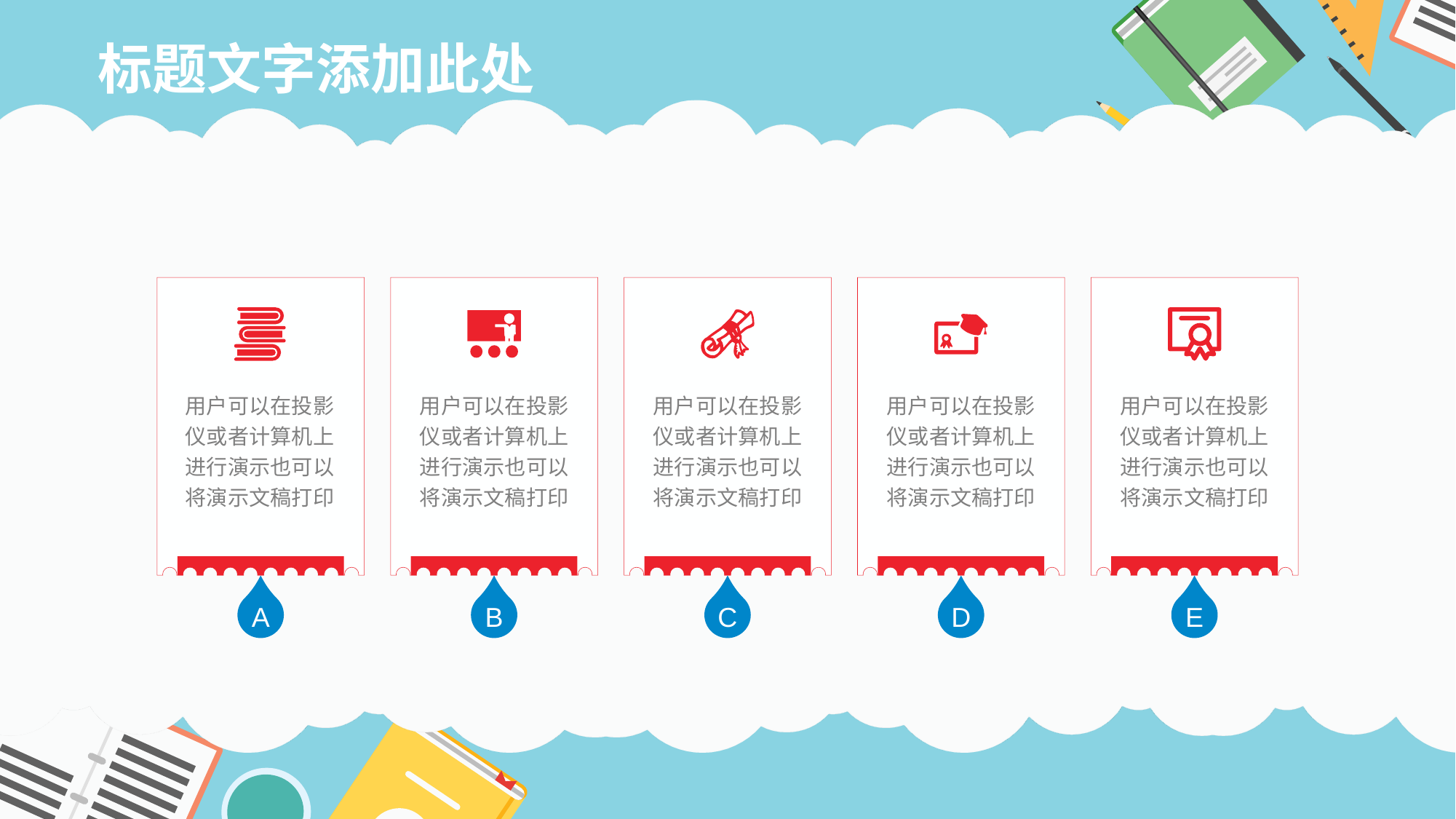

标题文字添加此处

用户可以在投影仪或者计算机上进行演示也可以将演示文稿打印

A

用户可以在投影仪或者计算机上进行演示也可以将演示文稿打印

B

用户可以在投影仪或者计算机上进行演示也可以将演示文稿打印

C

用户可以在投影仪或者计算机上进行演示也可以将演示文稿打印

D

用户可以在投影仪或者计算机上进行演示也可以将演示文稿打印

E